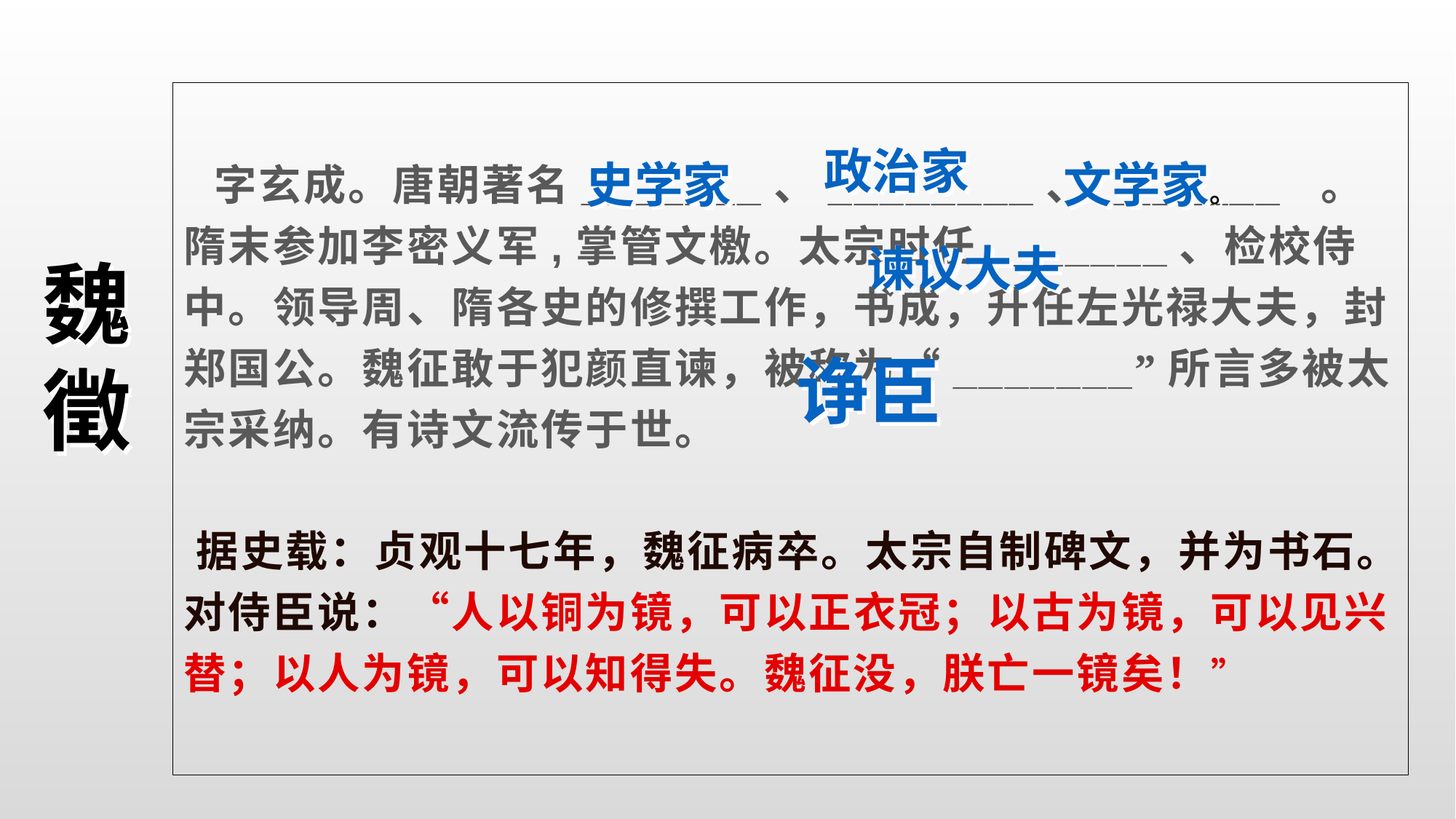

#

  字玄成。唐朝著名_______、________、_______  。隋末参加李密义军,掌管文檄。太宗时任_______、检校侍中。领导周、隋各史的修撰工作，书成，升任左光禄大夫，封郑国公。魏征敢于犯颜直谏，被称为“_______”所言多被太宗采纳。有诗文流传于世。

 据史载：贞观十七年，魏征病卒。太宗自制碑文，并为书石。对侍臣说：“人以铜为镜，可以正衣冠；以古为镜，可以见兴替；以人为镜，可以知得失。魏征没，朕亡一镜矣！”
魏
徵
政治家
文学家。
史学家
谏议大夫
诤臣